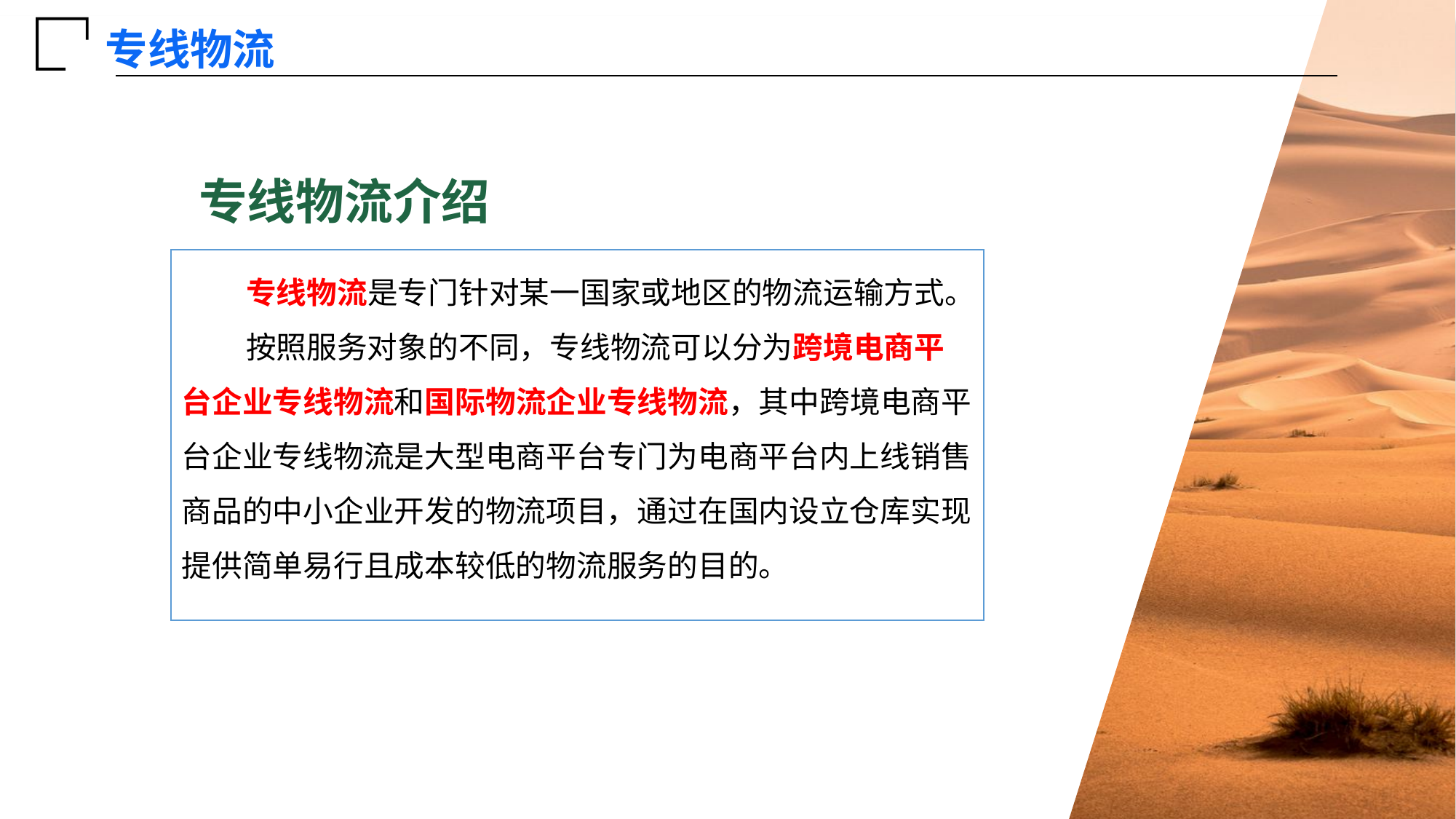

专线物流

专线物流介绍
专线物流是专门针对某一国家或地区的物流运输方式。
按照服务对象的不同，专线物流可以分为跨境电商平台企业专线物流和国际物流企业专线物流，其中跨境电商平台企业专线物流是大型电商平台专门为电商平台内上线销售商品的中小企业开发的物流项目，通过在国内设立仓库实现提供简单易行且成本较低的物流服务的目的。